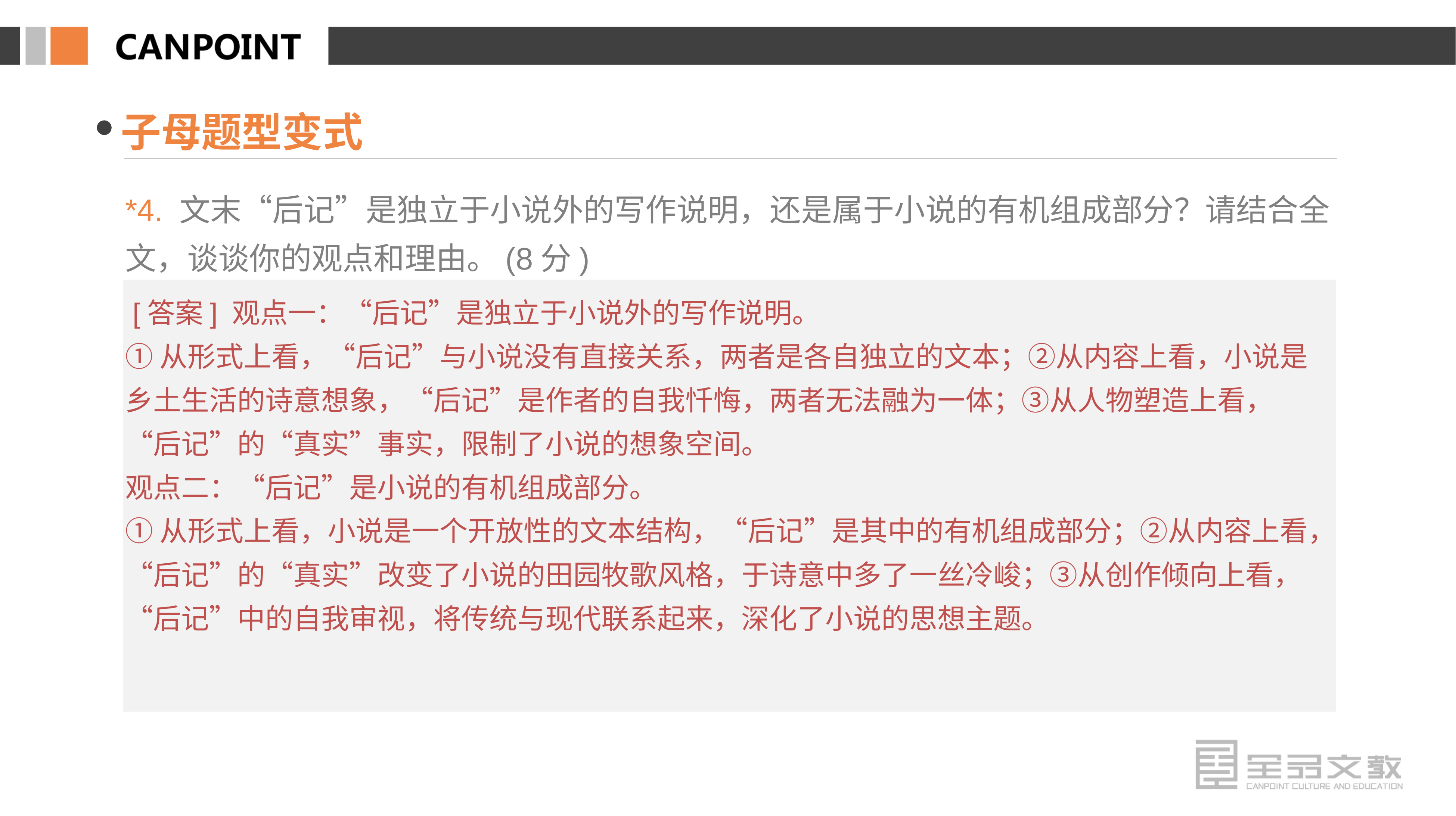

子母题型变式

*4. 文末“后记”是独立于小说外的写作说明，还是属于小说的有机组成部分？请结合全文，谈谈你的观点和理由。(8分)

 [答案] 观点一：“后记”是独立于小说外的写作说明。
①从形式上看，“后记”与小说没有直接关系，两者是各自独立的文本；②从内容上看，小说是乡土生活的诗意想象，“后记”是作者的自我忏悔，两者无法融为一体；③从人物塑造上看，“后记”的“真实”事实，限制了小说的想象空间。
观点二：“后记”是小说的有机组成部分。
①从形式上看，小说是一个开放性的文本结构，“后记”是其中的有机组成部分；②从内容上看，“后记”的“真实”改变了小说的田园牧歌风格，于诗意中多了一丝冷峻；③从创作倾向上看，“后记”中的自我审视，将传统与现代联系起来，深化了小说的思想主题。